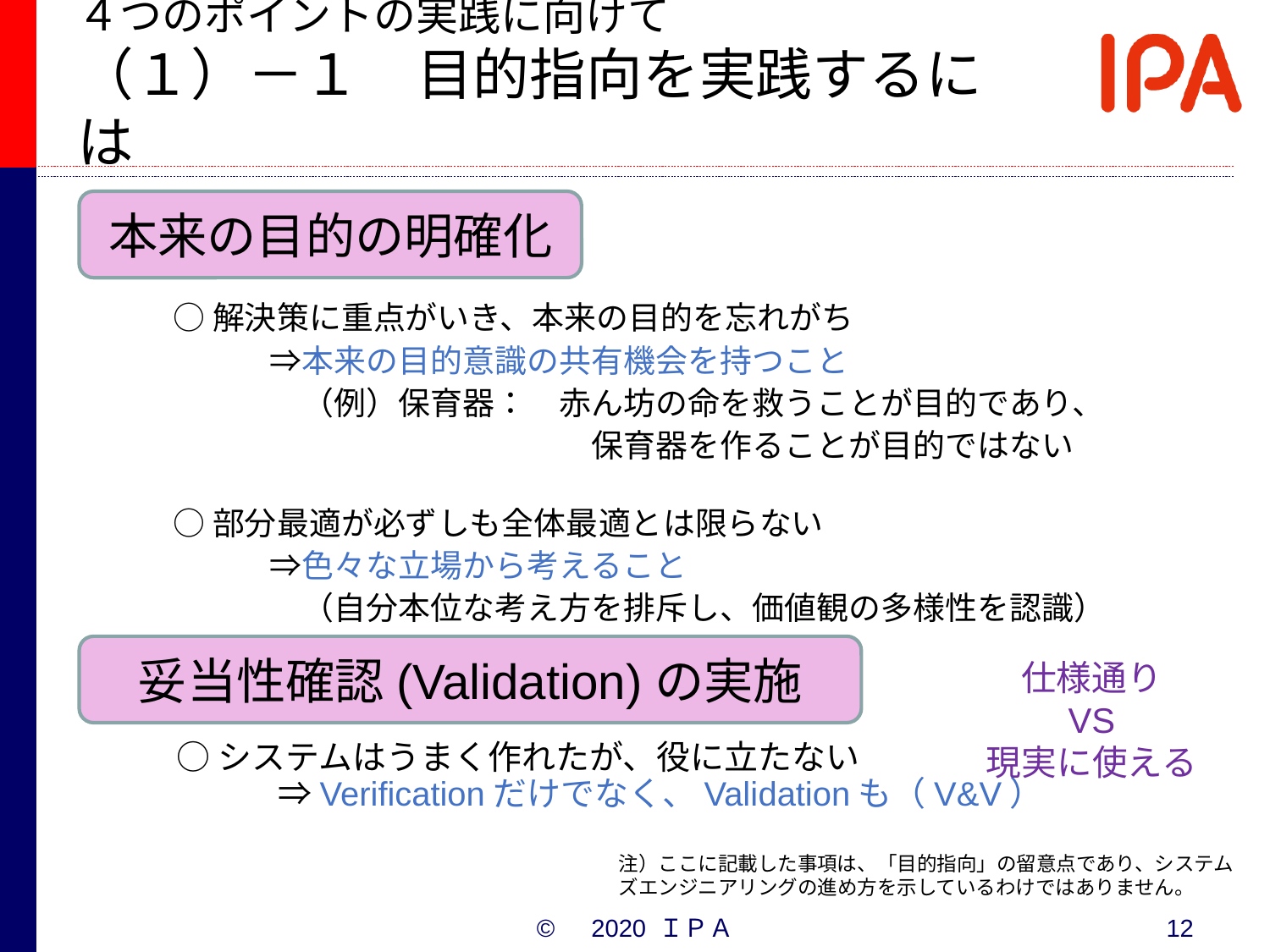

# ４つのポイントの実践に向けて （１）－１　目的指向を実践するには

本来の目的の明確化
○解決策に重点がいき、本来の目的を忘れがち
　　　⇒本来の目的意識の共有機会を持つこと
　　　　（例）保育器：　赤ん坊の命を救うことが目的であり、
　　　　　　　　　　　　　保育器を作ることが目的ではない
○部分最適が必ずしも全体最適とは限らない
　　　⇒色々な立場から考えること
　　　　（自分本位な考え方を排斥し、価値観の多様性を認識）

妥当性確認(Validation)の実施
仕様通り
VS
現実に使える
○システムはうまく作れたが、役に立たない
　　　⇒Verificationだけでなく、Validationも（V&V）
注）ここに記載した事項は、「目的指向」の留意点であり、システムズエンジニアリングの進め方を示しているわけではありません。
©　2020 ＩＰＡ
12